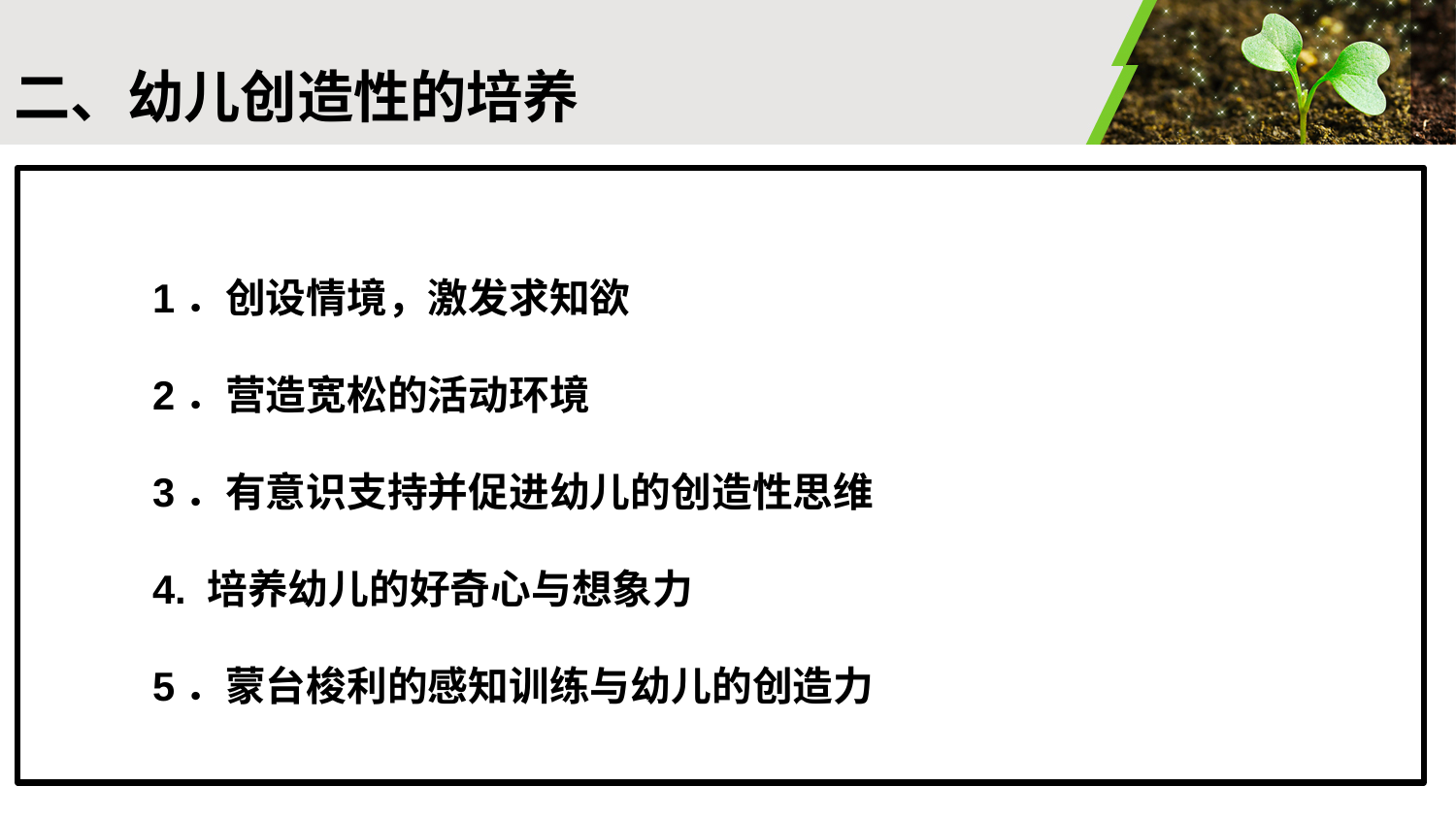

#
二、幼儿创造性的培养

1．创设情境，激发求知欲
2．营造宽松的活动环境
3．有意识支持并促进幼儿的创造性思维
4. 培养幼儿的好奇心与想象力
5．蒙台梭利的感知训练与幼儿的创造力